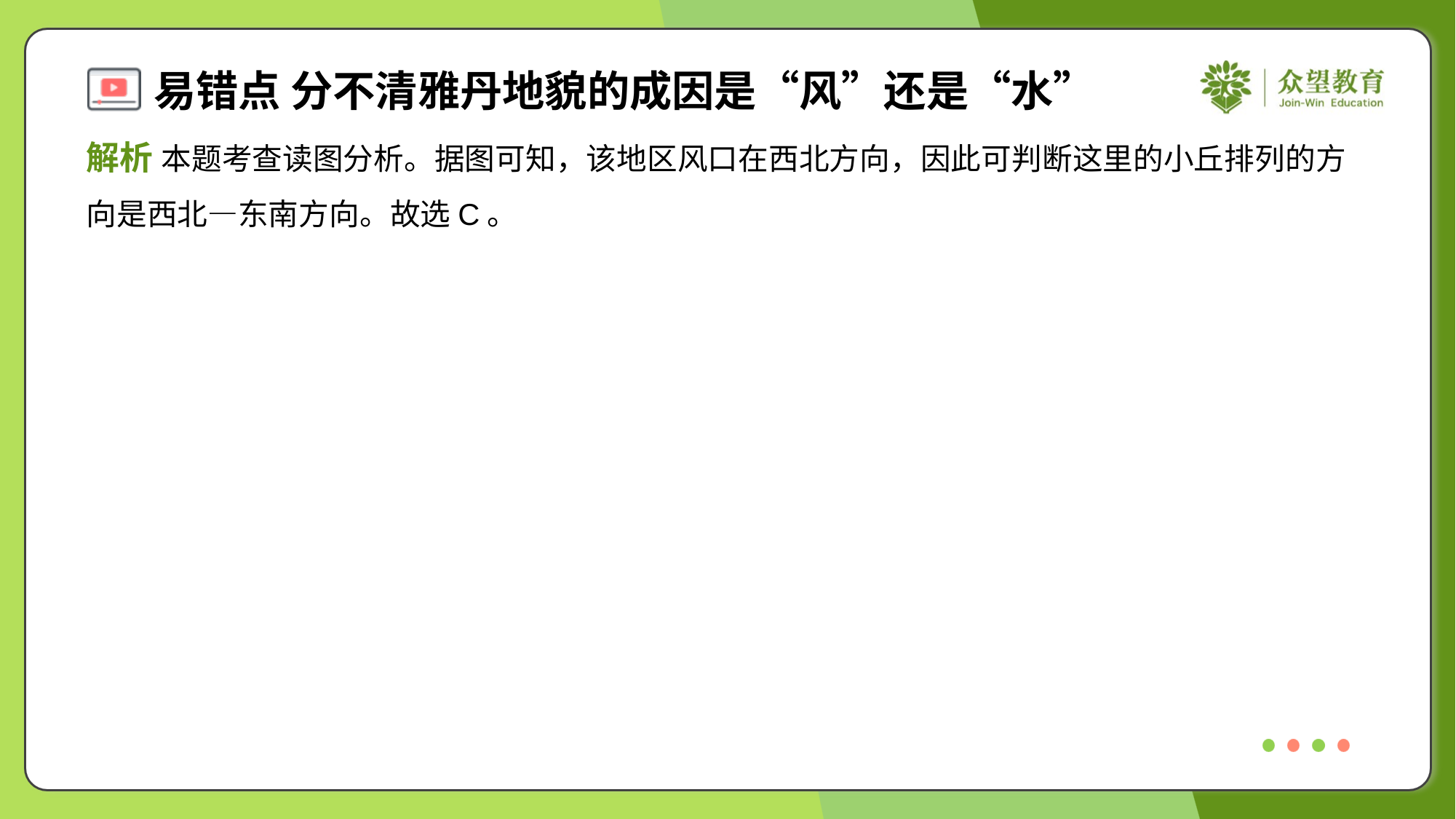

解析 本题考查读图分析。据图可知，该地区风口在西北方向，因此可判断这里的小丘排列的方
向是西北—东南方向。故选C。